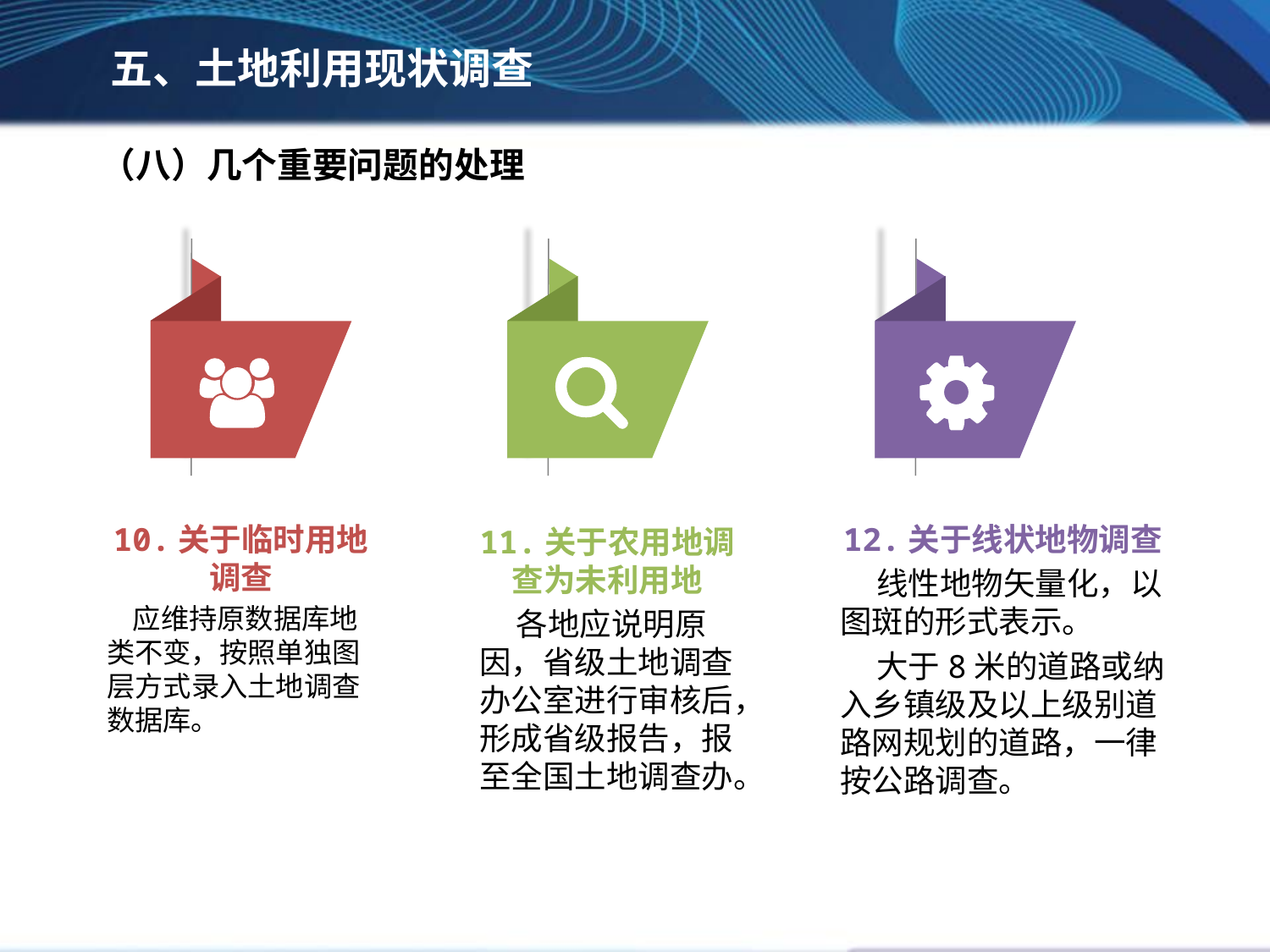

五、土地利用现状调查
（八）几个重要问题的处理

10.关于临时用地调查
   应维持原数据库地类不变，按照单独图层方式录入土地调查数据库。
12.关于线状地物调查
    线性地物矢量化，以图斑的形式表示。
    大于8米的道路或纳入乡镇级及以上级别道路网规划的道路，一律按公路调查。
11.关于农用地调查为未利用地
    各地应说明原因，省级土地调查办公室进行审核后，形成省级报告，报至全国土地调查办。